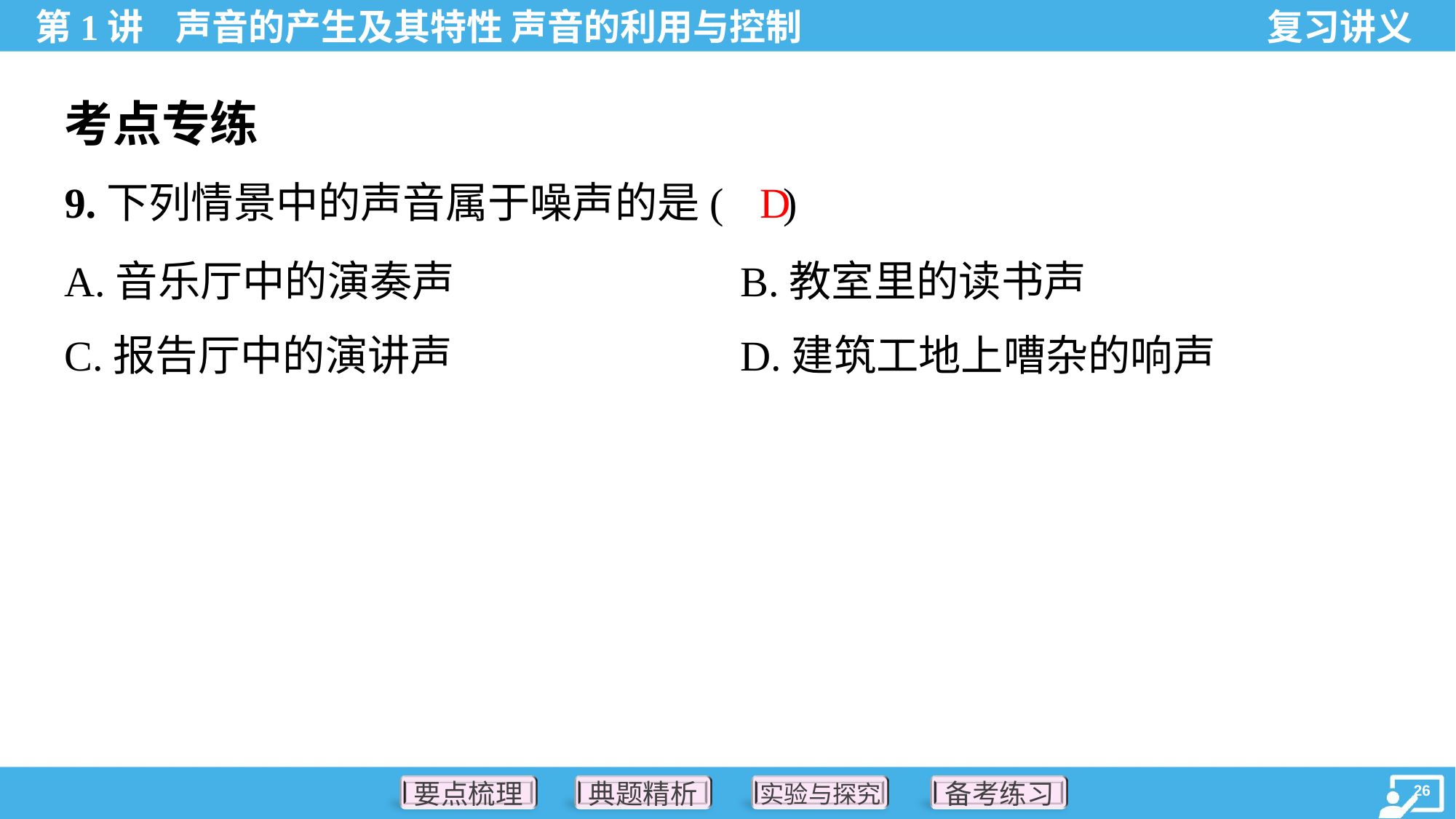

考点专练
D
9.下列情景中的声音属于噪声的是(     )
A.音乐厅中的演奏声	B.教室里的读书声
C.报告厅中的演讲声	D.建筑工地上嘈杂的响声